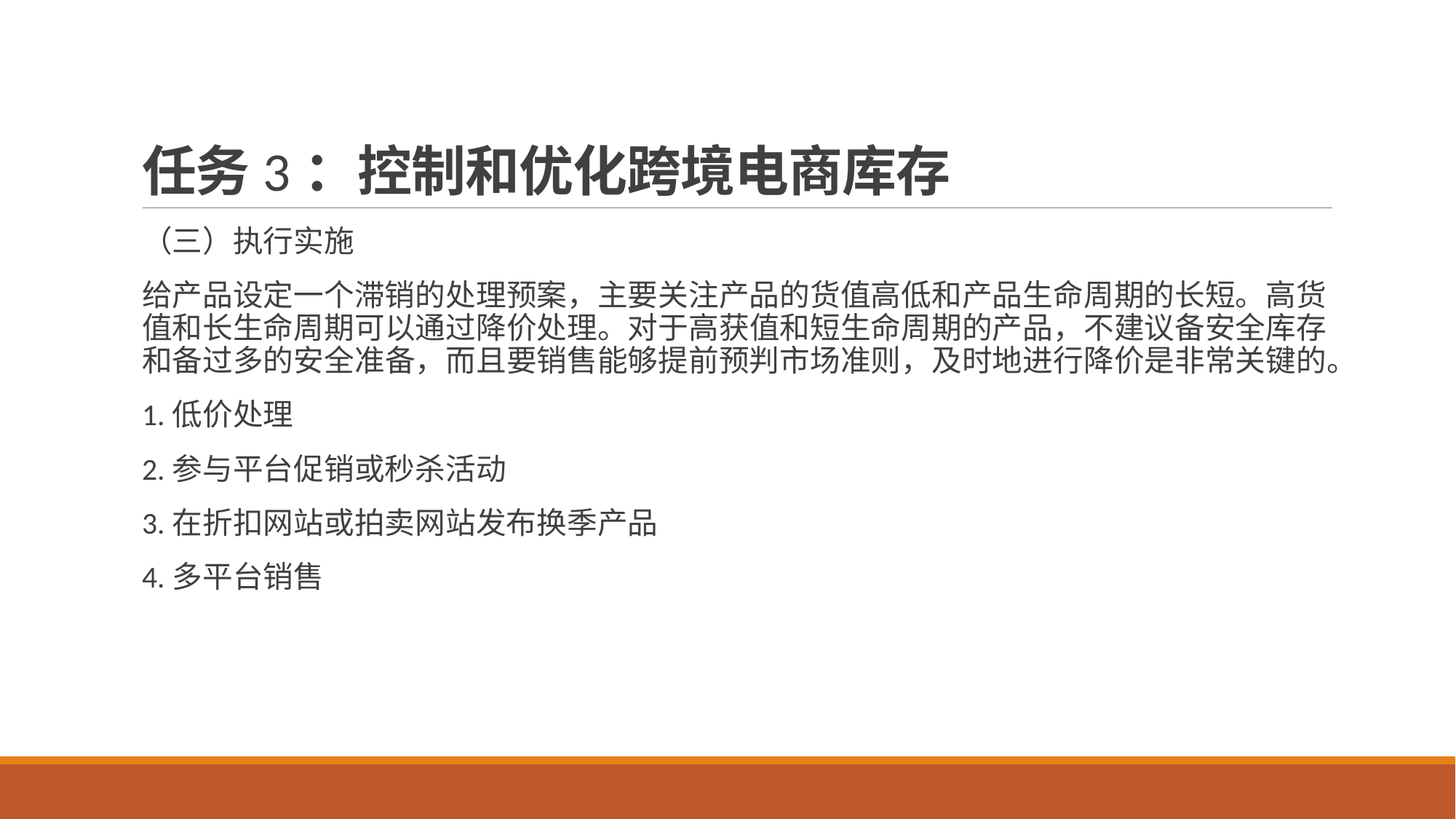

# 任务3：控制和优化跨境电商库存
（三）执行实施
给产品设定一个滞销的处理预案，主要关注产品的货值高低和产品生命周期的长短。高货值和长生命周期可以通过降价处理。对于高获值和短生命周期的产品，不建议备安全库存和备过多的安全准备，而且要销售能够提前预判市场准则，及时地进行降价是非常关键的。
1.低价处理
2.参与平台促销或秒杀活动
3.在折扣网站或拍卖网站发布换季产品
4.多平台销售